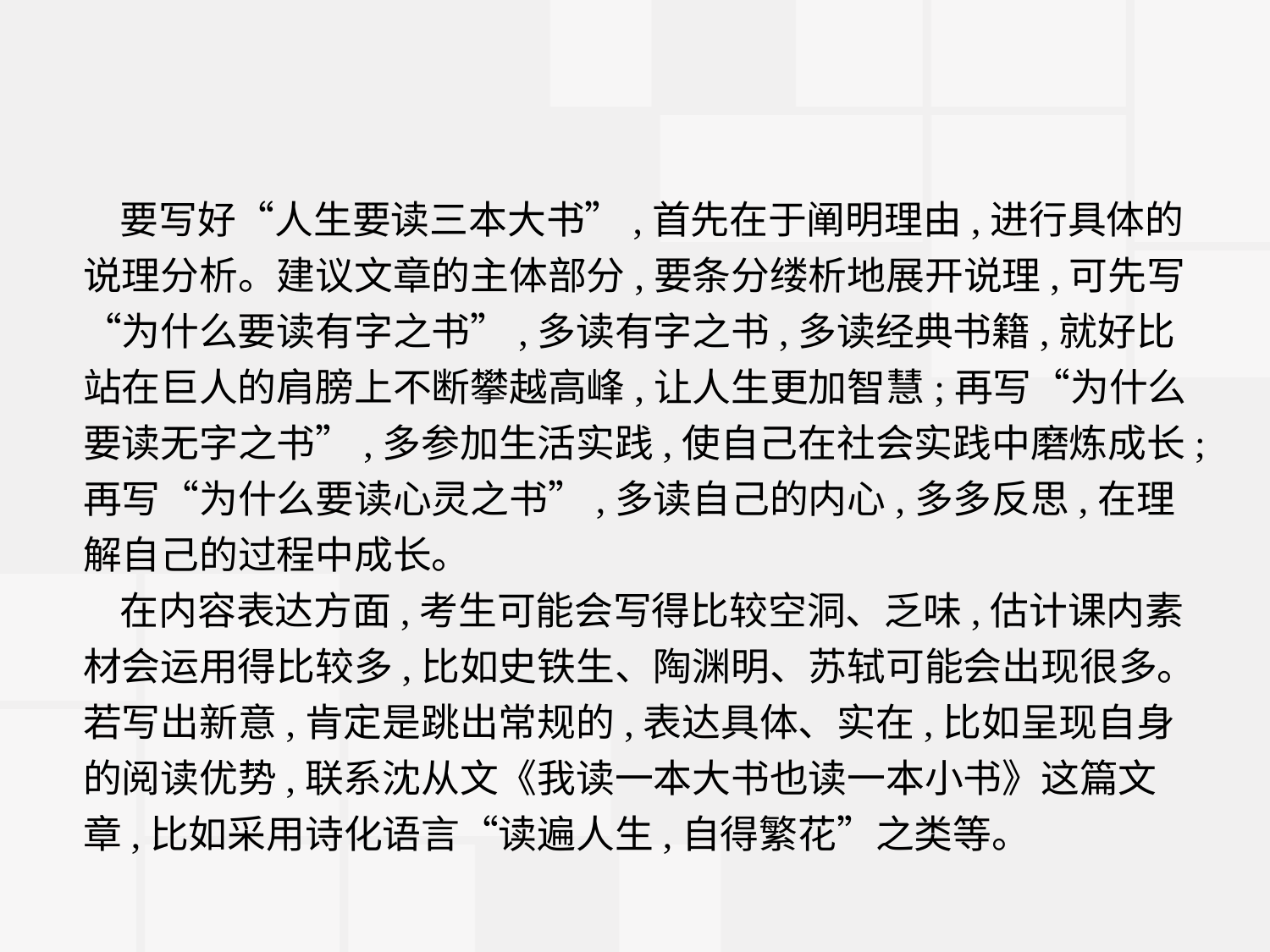

要写好“人生要读三本大书”,首先在于阐明理由,进行具体的说理分析。建议文章的主体部分,要条分缕析地展开说理,可先写“为什么要读有字之书”,多读有字之书,多读经典书籍,就好比站在巨人的肩膀上不断攀越高峰,让人生更加智慧;再写“为什么要读无字之书”,多参加生活实践,使自己在社会实践中磨炼成长;再写“为什么要读心灵之书”,多读自己的内心,多多反思,在理解自己的过程中成长。
在内容表达方面,考生可能会写得比较空洞、乏味,估计课内素材会运用得比较多,比如史铁生、陶渊明、苏轼可能会出现很多。若写出新意,肯定是跳出常规的,表达具体、实在,比如呈现自身的阅读优势,联系沈从文《我读一本大书也读一本小书》这篇文章,比如采用诗化语言“读遍人生,自得繁花”之类等。